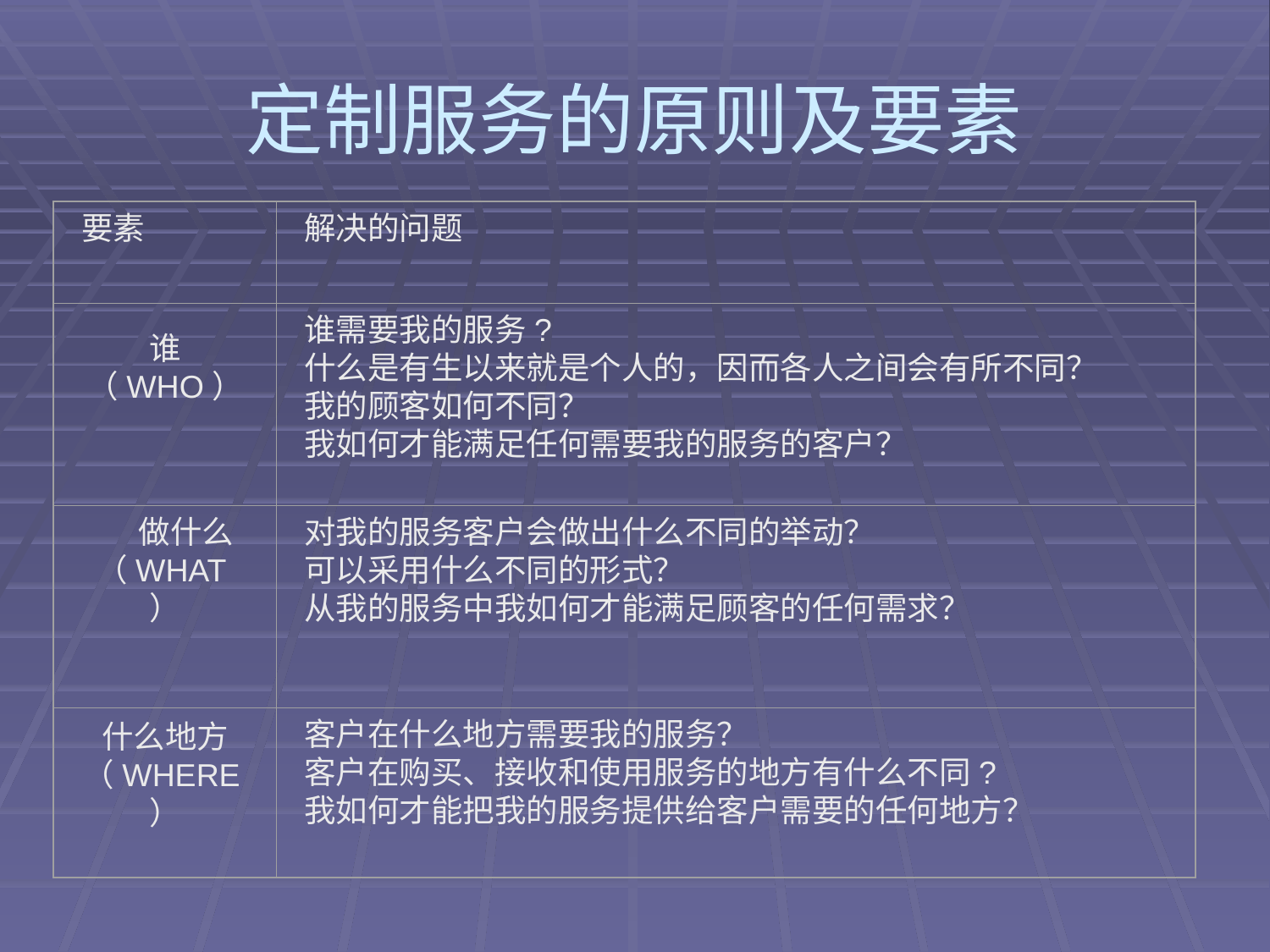

# 定制服务的原则及要素

要素

解决的问题

谁
（WHO）

谁需要我的服务?
什么是有生以来就是个人的，因而各人之间会有所不同？
我的顾客如何不同？
我如何才能满足任何需要我的服务的客户？

做什么（WHAT）

对我的服务客户会做出什么不同的举动？
可以采用什么不同的形式？
从我的服务中我如何才能满足顾客的任何需求？

什么地方（WHERE）

客户在什么地方需要我的服务？
客户在购买、接收和使用服务的地方有什么不同?
我如何才能把我的服务提供给客户需要的任何地方？